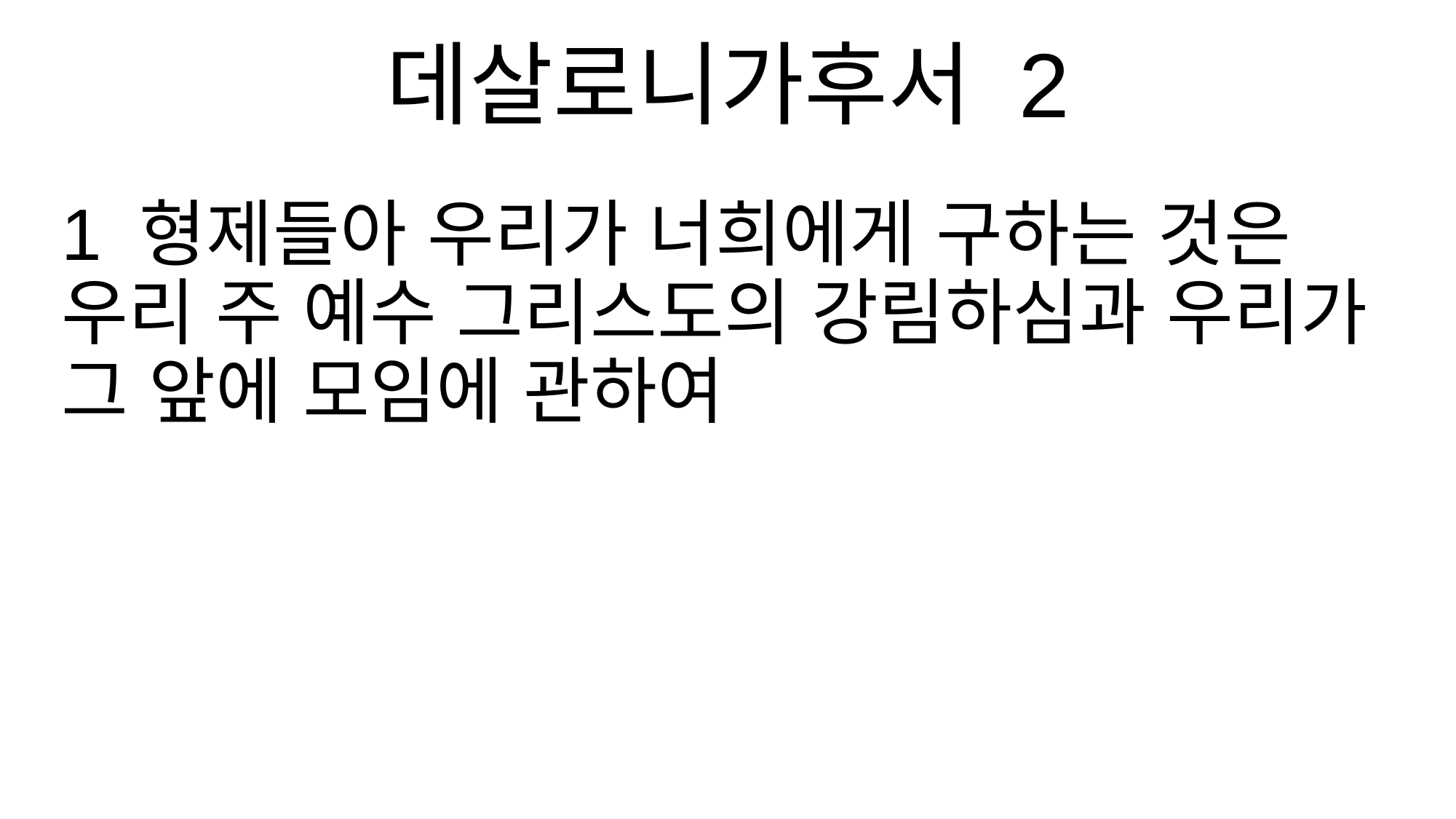

데살로니가후서 2
1 형제들아 우리가 너희에게 구하는 것은 우리 주 예수 그리스도의 강림하심과 우리가 그 앞에 모임에 관하여